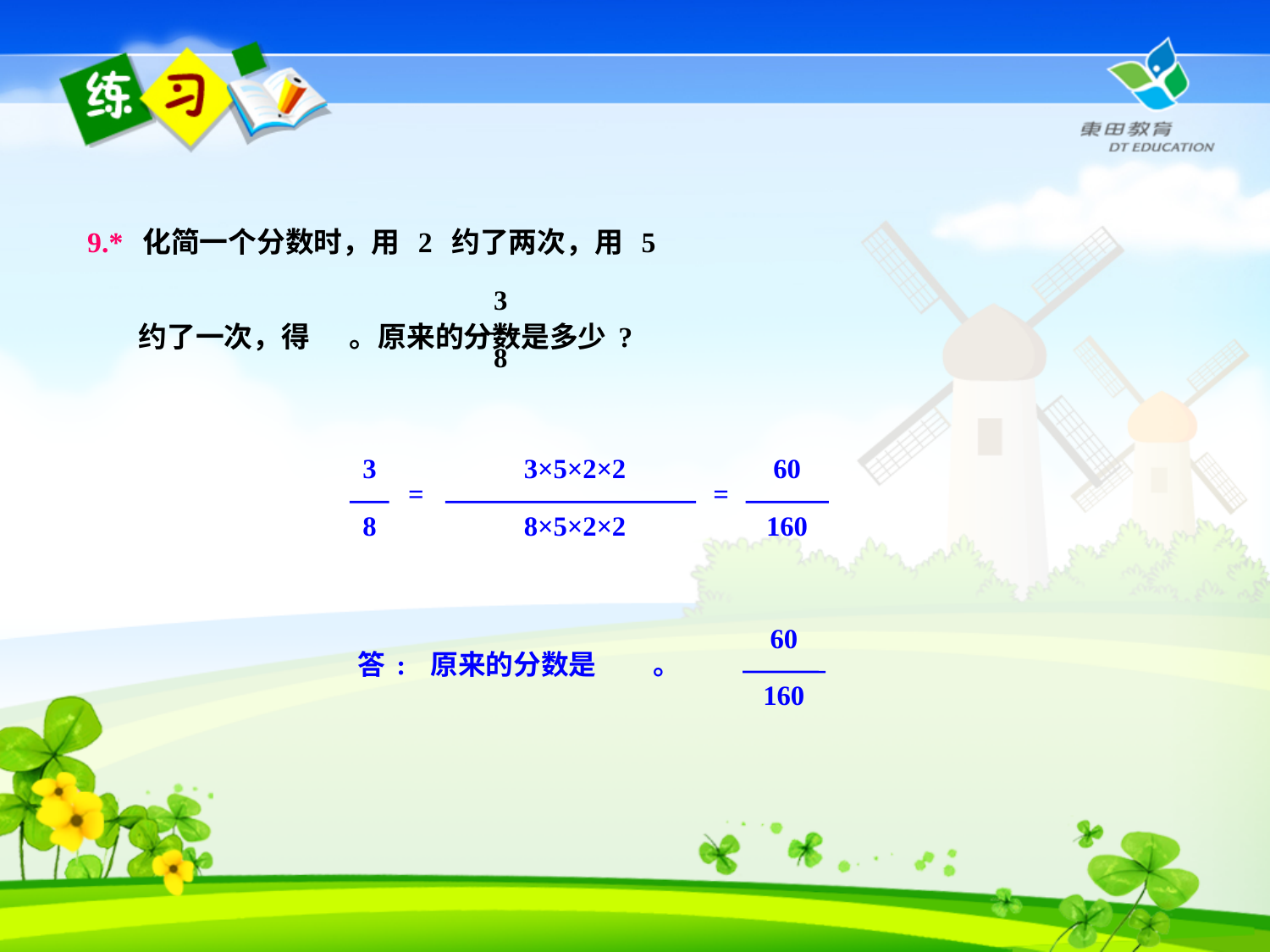

9.* 化简一个分数时，用 2 约了两次，用 5
      约了一次，得      。原来的分数是多少?
3
8

3
8

3×5×2×2
8×5×2×2

=
60
160
=

60
160

答:  原来的分数是         。